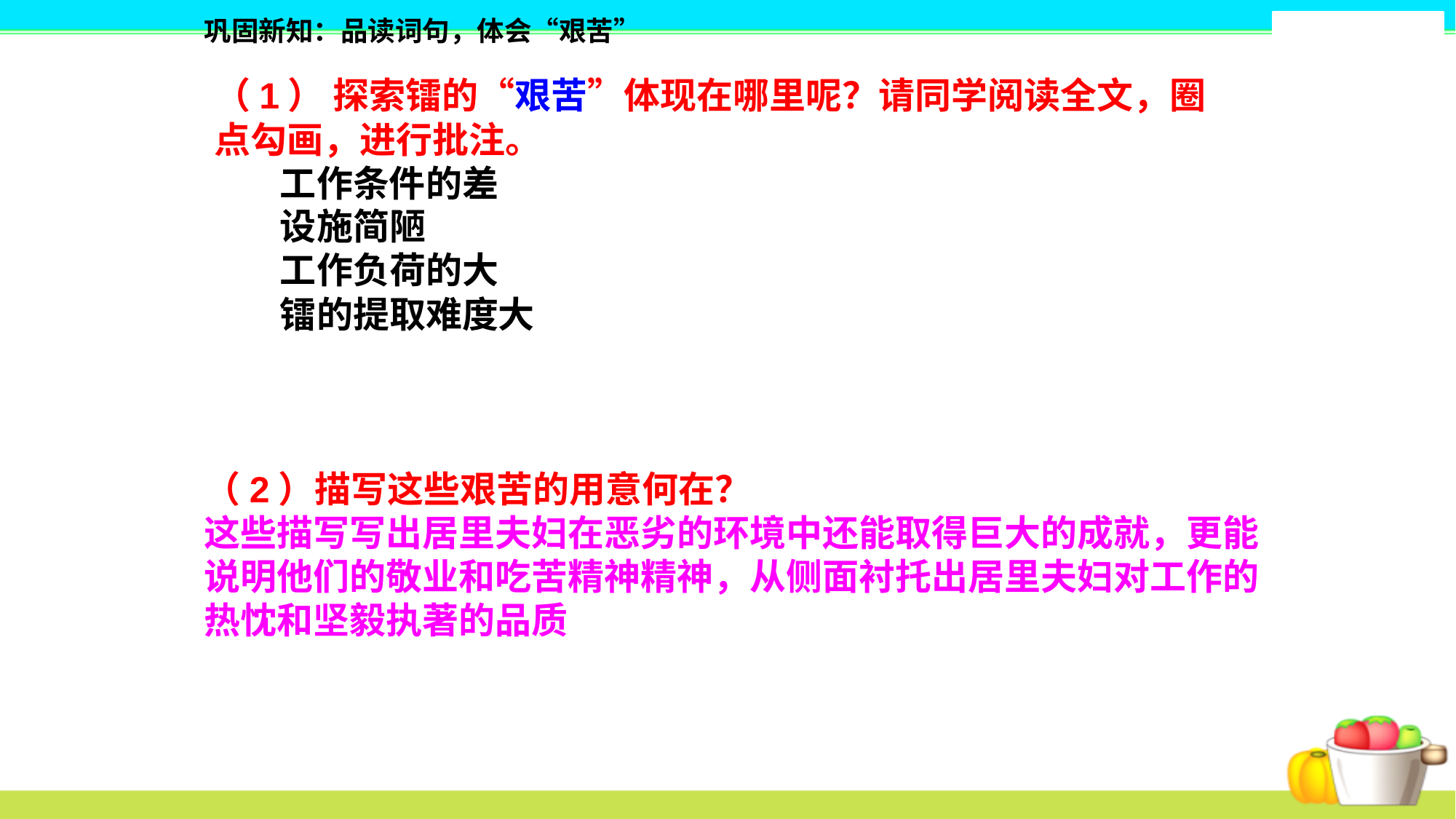

巩固新知：品读词句，体会“艰苦”
（1） 探索镭的“艰苦”体现在哪里呢？请同学阅读全文，圈点勾画，进行批注。
       工作条件的差
       设施简陋
       工作负荷的大
       镭的提取难度大
（2）描写这些艰苦的用意何在？
这些描写写出居里夫妇在恶劣的环境中还能取得巨大的成就，更能说明他们的敬业和吃苦精神精神，从侧面衬托出居里夫妇对工作的热忱和坚毅执著的品质